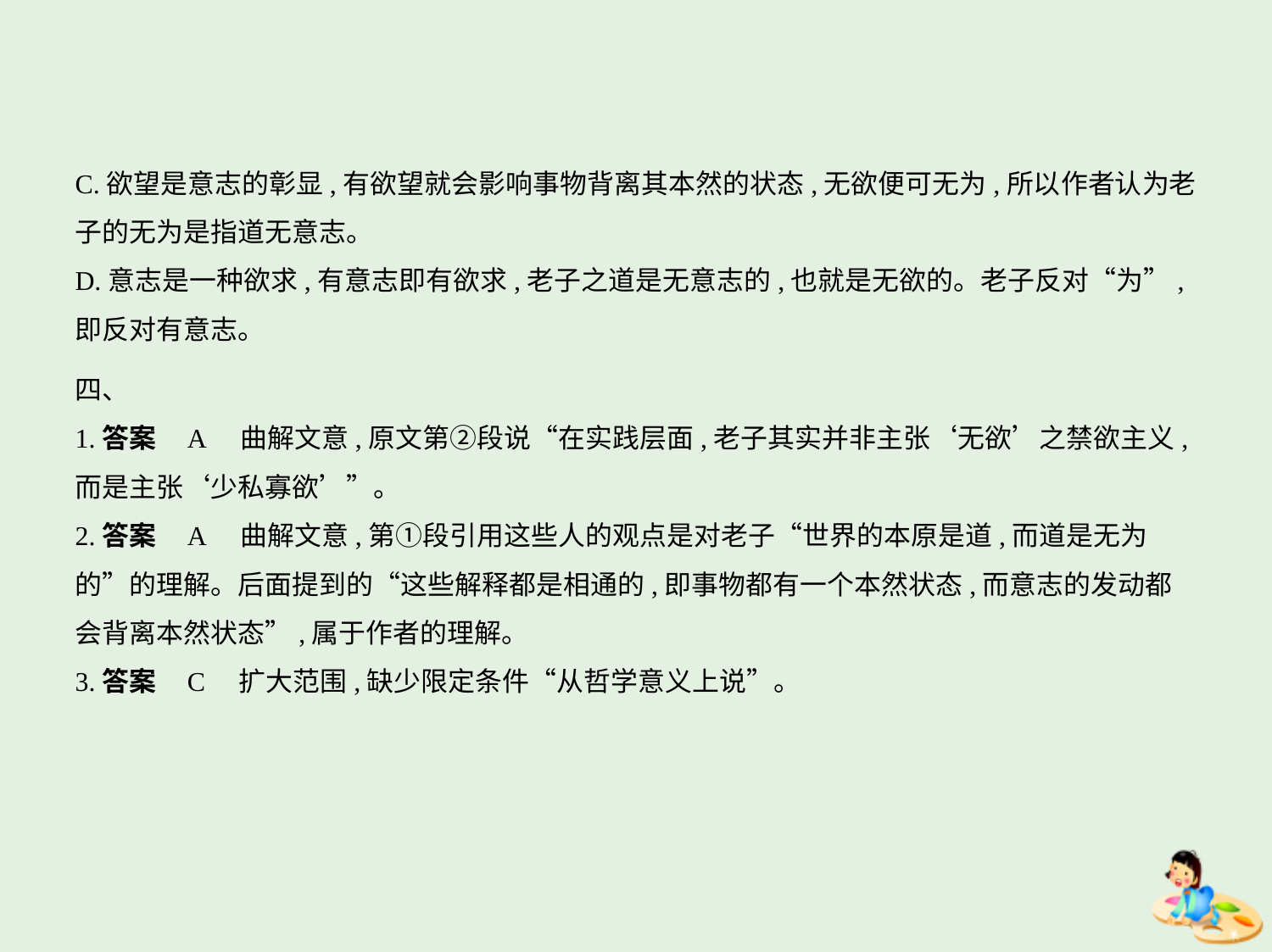

C.欲望是意志的彰显,有欲望就会影响事物背离其本然的状态,无欲便可无为,所以作者认为老
子的无为是指道无意志。
D.意志是一种欲求,有意志即有欲求,老子之道是无意志的,也就是无欲的。老子反对“为”,
即反对有意志。
四、
1.答案    A　曲解文意,原文第②段说“在实践层面,老子其实并非主张‘无欲’之禁欲主义,
而是主张‘少私寡欲’”。
2.答案    A　曲解文意,第①段引用这些人的观点是对老子“世界的本原是道,而道是无为
的”的理解。后面提到的“这些解释都是相通的,即事物都有一个本然状态,而意志的发动都
会背离本然状态”,属于作者的理解。
3.答案    C　扩大范围,缺少限定条件“从哲学意义上说”。